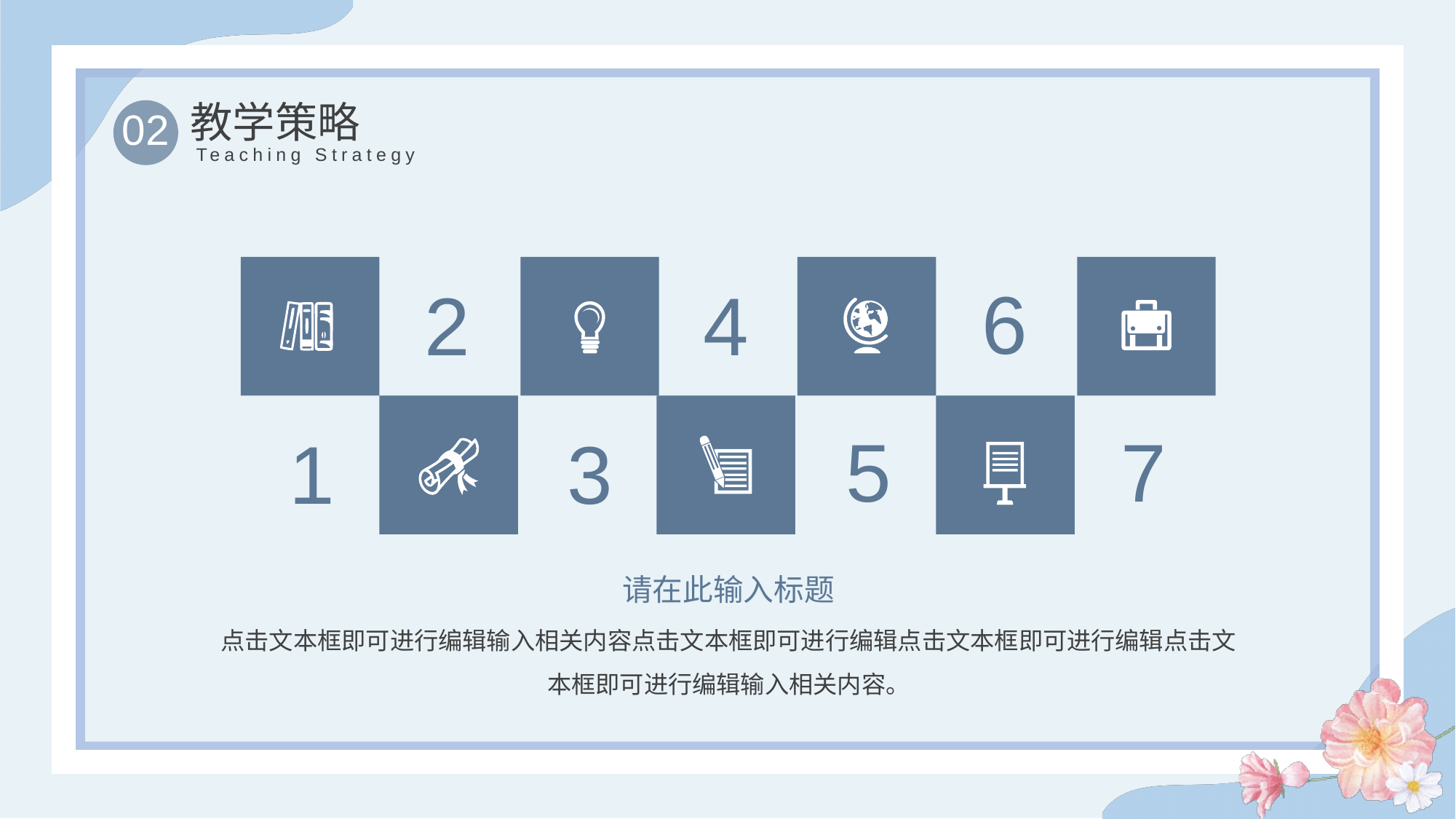

教学策略

02
Teaching Strategy

6
4
2

7
5
3
1

请在此输入标题
点击文本框即可进行编辑输入相关内容点击文本框即可进行编辑点击文本框即可进行编辑点击文本框即可进行编辑输入相关内容。